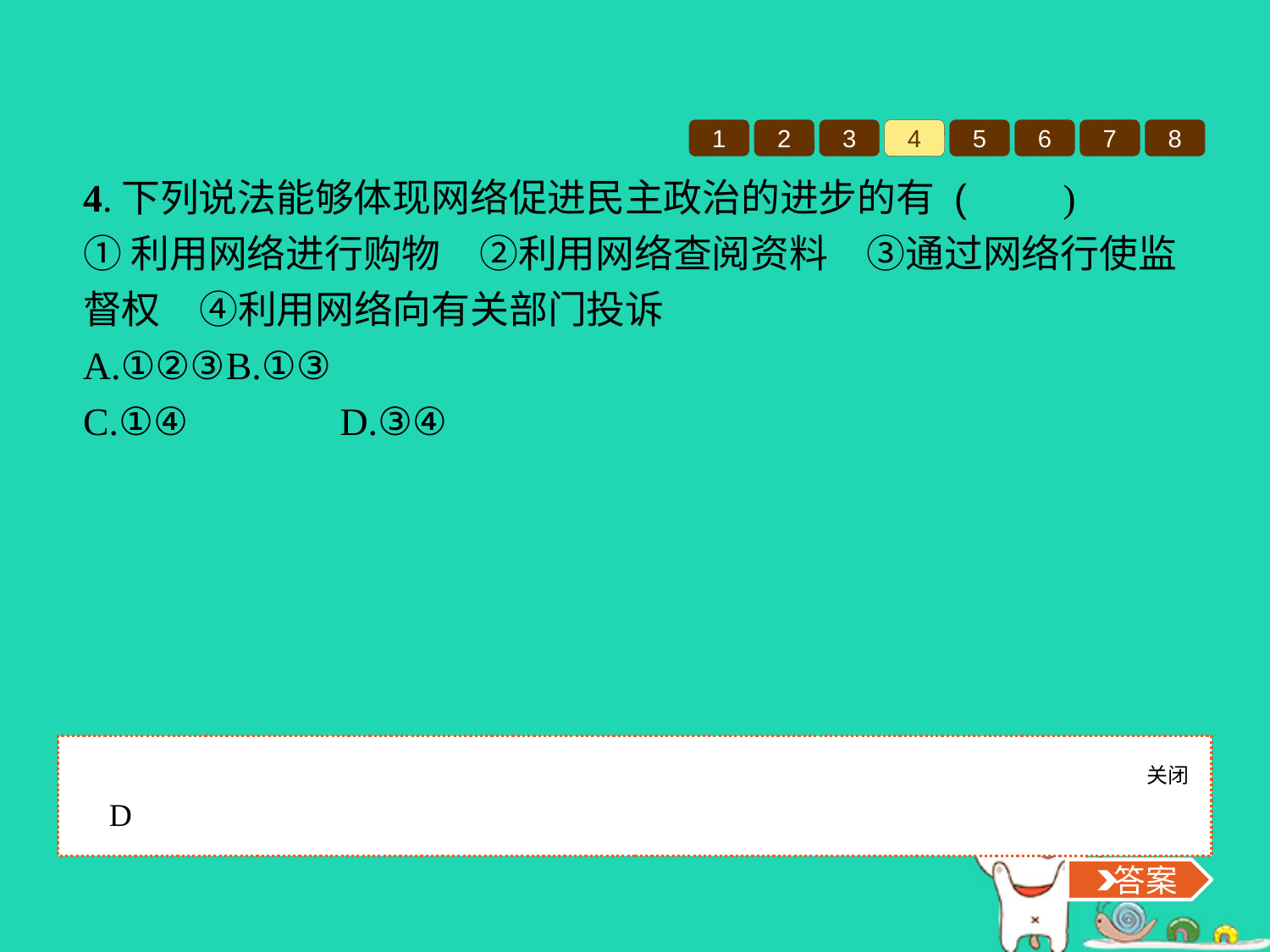

1
2
3
4
5
6
7
8
4.下列说法能够体现网络促进民主政治的进步的有 (　　)
①利用网络进行购物　②利用网络查阅资料　③通过网络行使监督权　④利用网络向有关部门投诉
A.①②③	B.①③
C.①④		D.③④

关闭
  答案

D
  答案